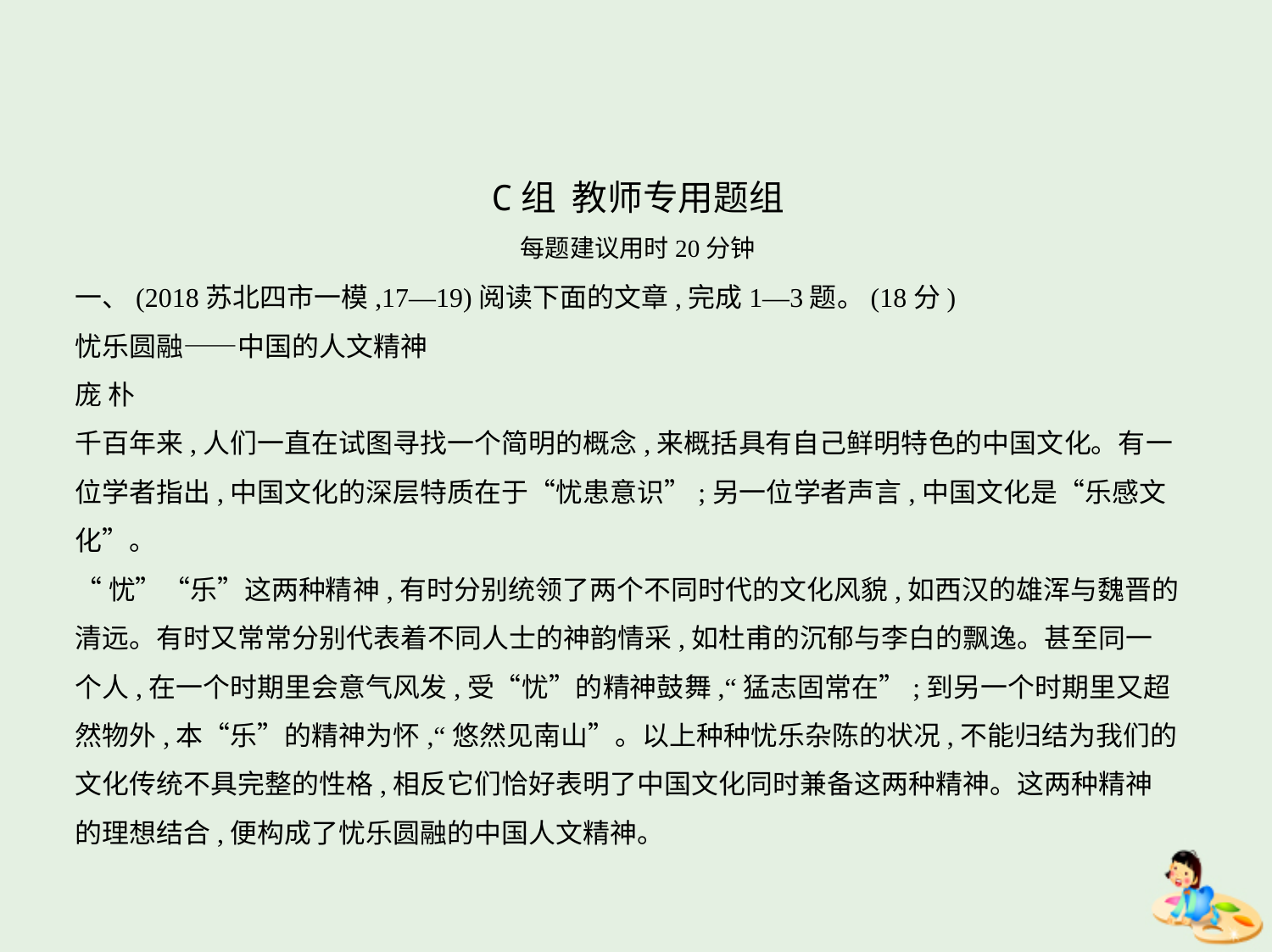

C组  教师专用题组
每题建议用时20分钟
一、(2018苏北四市一模,17—19)阅读下面的文章,完成1—3题。(18分)
忧乐圆融——中国的人文精神
庞 朴
千百年来,人们一直在试图寻找一个简明的概念,来概括具有自己鲜明特色的中国文化。有一
位学者指出,中国文化的深层特质在于“忧患意识”;另一位学者声言,中国文化是“乐感文
化”。
“忧”“乐”这两种精神,有时分别统领了两个不同时代的文化风貌,如西汉的雄浑与魏晋的
清远。有时又常常分别代表着不同人士的神韵情采,如杜甫的沉郁与李白的飘逸。甚至同一
个人,在一个时期里会意气风发,受“忧”的精神鼓舞,“猛志固常在”;到另一个时期里又超
然物外,本“乐”的精神为怀,“悠然见南山”。以上种种忧乐杂陈的状况,不能归结为我们的
文化传统不具完整的性格,相反它们恰好表明了中国文化同时兼备这两种精神。这两种精神
的理想结合,便构成了忧乐圆融的中国人文精神。